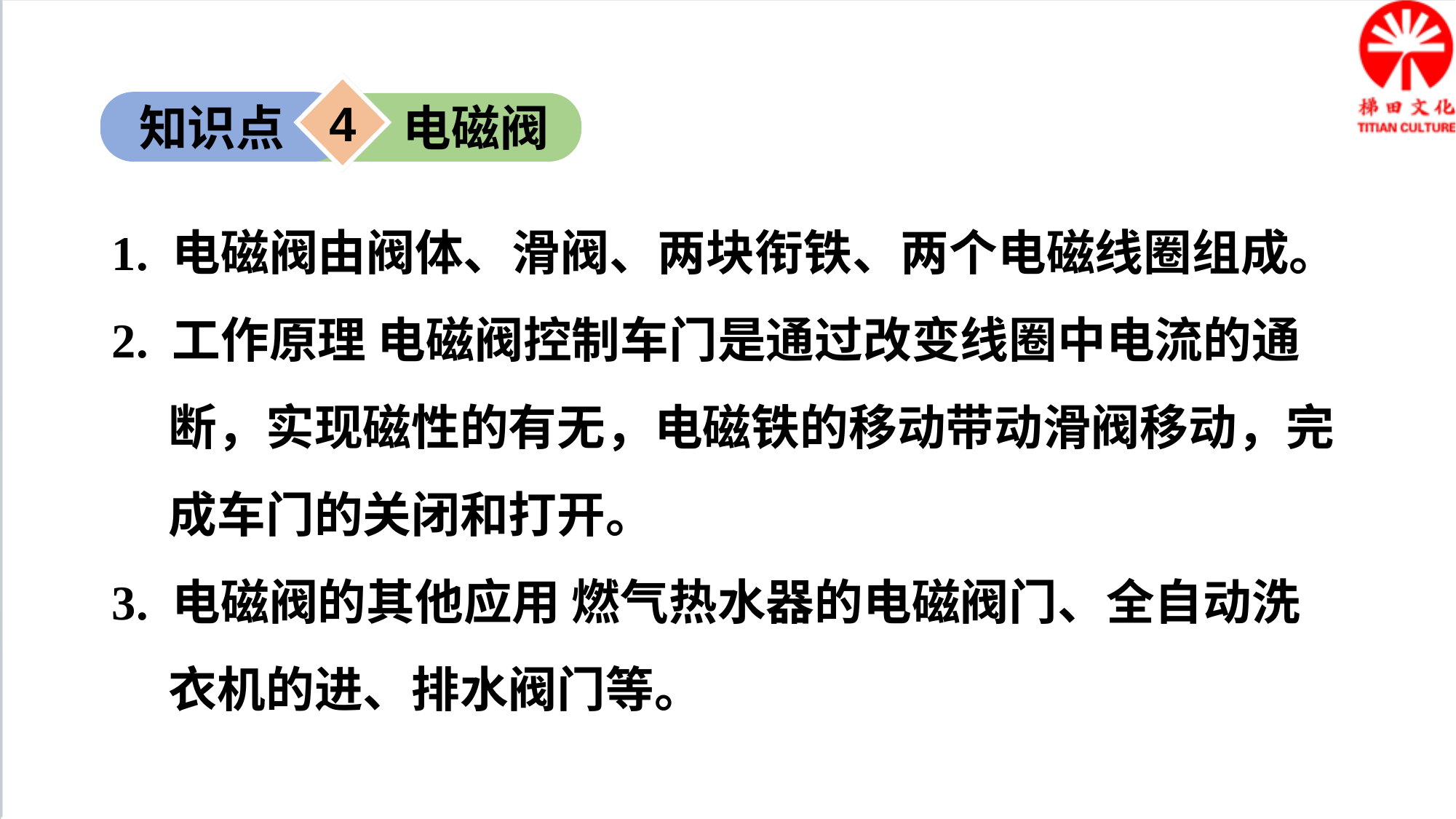

4
知识点
电磁阀

1. 电磁阀由阀体、滑阀、两块衔铁、两个电磁线圈组成。
2. 工作原理 电磁阀控制车门是通过改变线圈中电流的通断，实现磁性的有无，电磁铁的移动带动滑阀移动，完成车门的关闭和打开。
3. 电磁阀的其他应用 燃气热水器的电磁阀门、全自动洗衣机的进、排水阀门等。